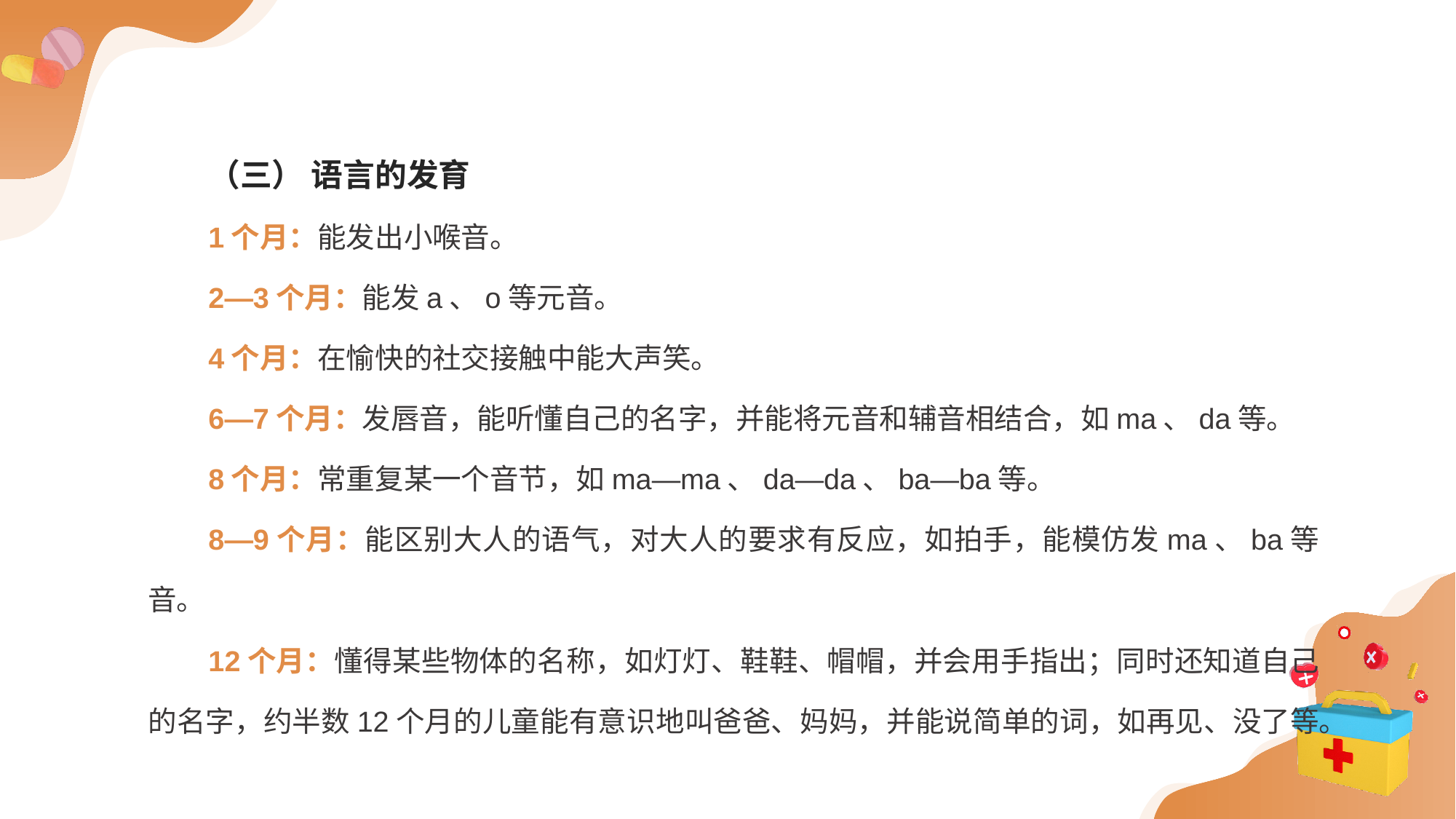

（三） 语言的发育
1个月：能发出小喉音。
2—3个月：能发a、o等元音。
4个月：在愉快的社交接触中能大声笑。
6—7个月：发唇音，能听懂自己的名字，并能将元音和辅音相结合，如ma、da等。
8个月：常重复某一个音节，如ma—ma、da—da、ba—ba等。
8—9个月：能区别大人的语气，对大人的要求有反应，如拍手，能模仿发ma、ba等音。
12个月：懂得某些物体的名称，如灯灯、鞋鞋、帽帽，并会用手指出；同时还知道自己的名字，约半数12个月的儿童能有意识地叫爸爸、妈妈，并能说简单的词，如再见、没了等。